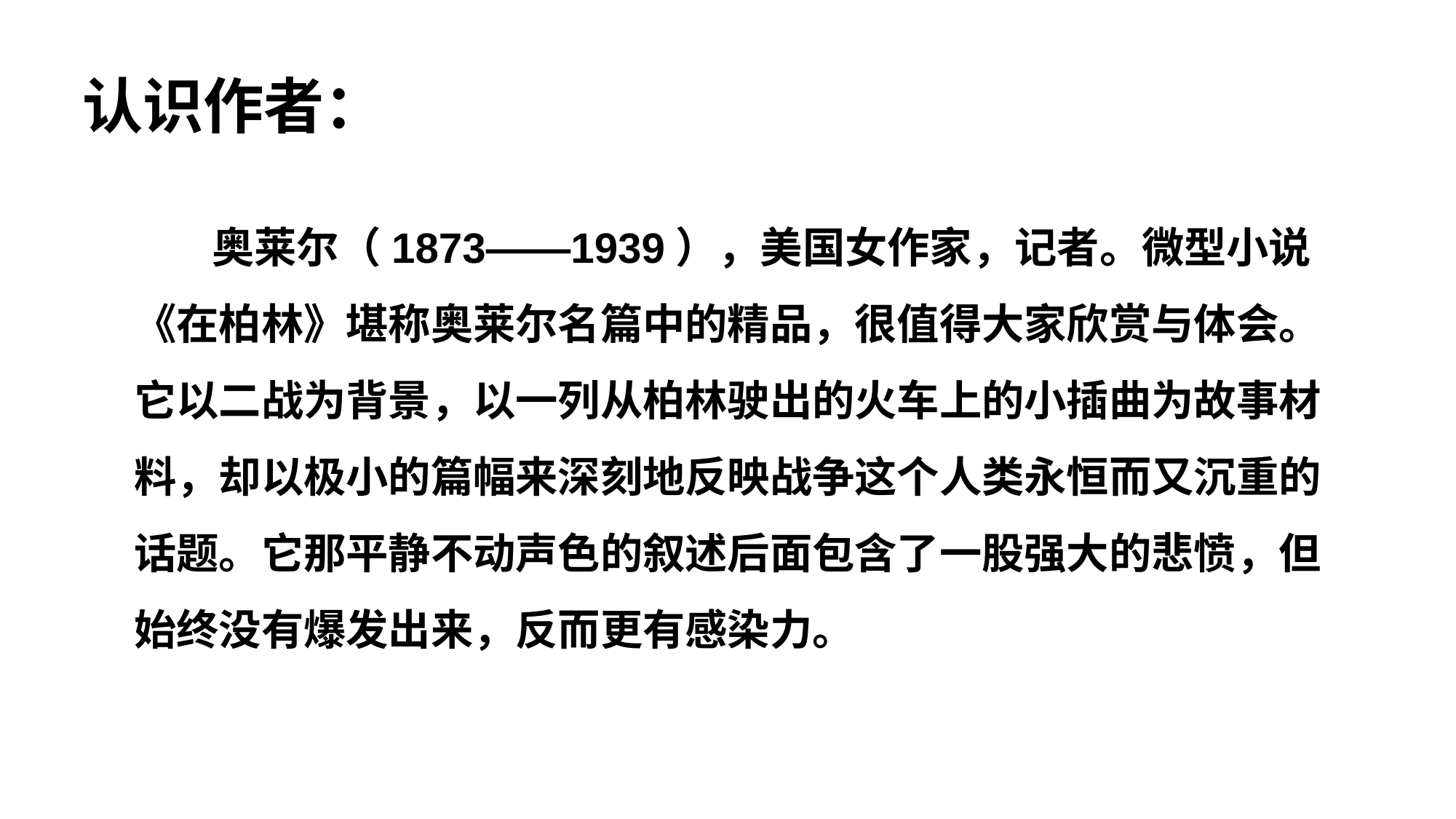

认识作者：
       奥莱尔（1873——1939），美国女作家，记者。微型小说《在柏林》堪称奥莱尔名篇中的精品，很值得大家欣赏与体会。它以二战为背景，以一列从柏林驶出的火车上的小插曲为故事材料，却以极小的篇幅来深刻地反映战争这个人类永恒而又沉重的话题。它那平静不动声色的叙述后面包含了一股强大的悲愤，但始终没有爆发出来，反而更有感染力。